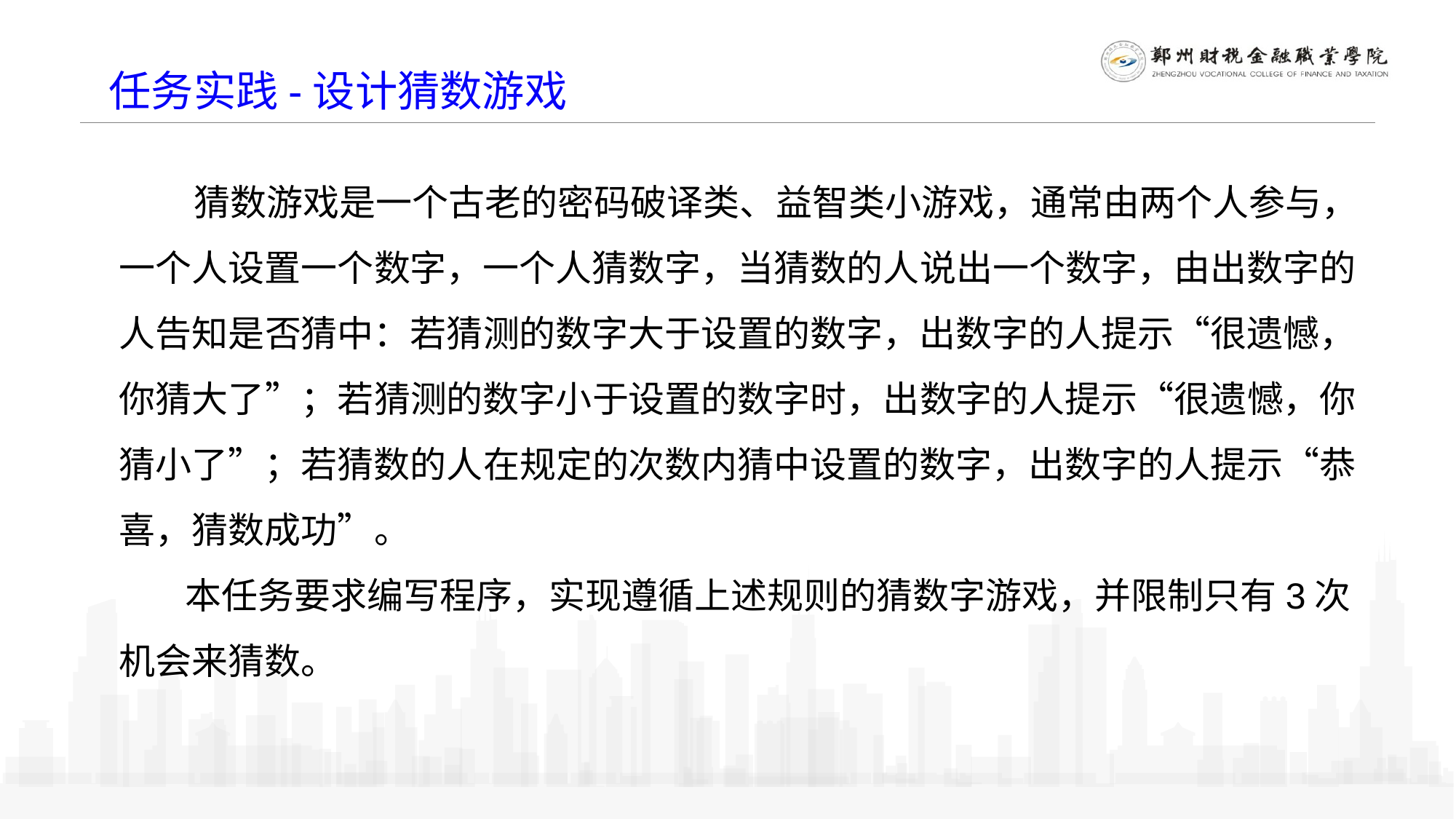

任务实践-设计猜数游戏
        猜数游戏是一个古老的密码破译类、益智类小游戏，通常由两个人参与，一个人设置一个数字，一个人猜数字，当猜数的人说出一个数字，由出数字的人告知是否猜中：若猜测的数字大于设置的数字，出数字的人提示“很遗憾，你猜大了”；若猜测的数字小于设置的数字时，出数字的人提示“很遗憾，你猜小了”；若猜数的人在规定的次数内猜中设置的数字，出数字的人提示“恭喜，猜数成功”。
       本任务要求编写程序，实现遵循上述规则的猜数字游戏，并限制只有3次机会来猜数。